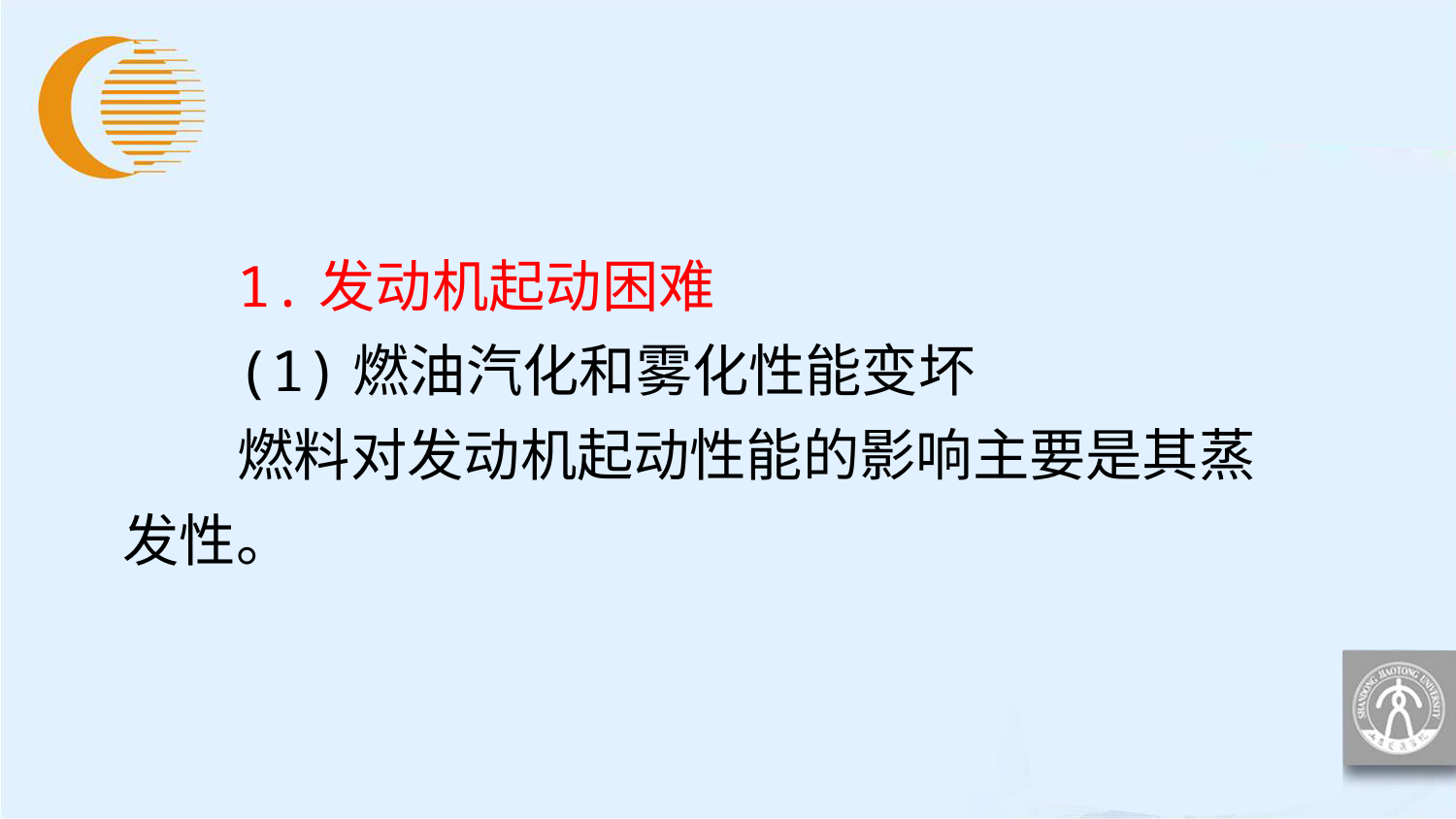

1.发动机起动困难
(1)燃油汽化和雾化性能变坏
燃料对发动机起动性能的影响主要是其蒸发性。